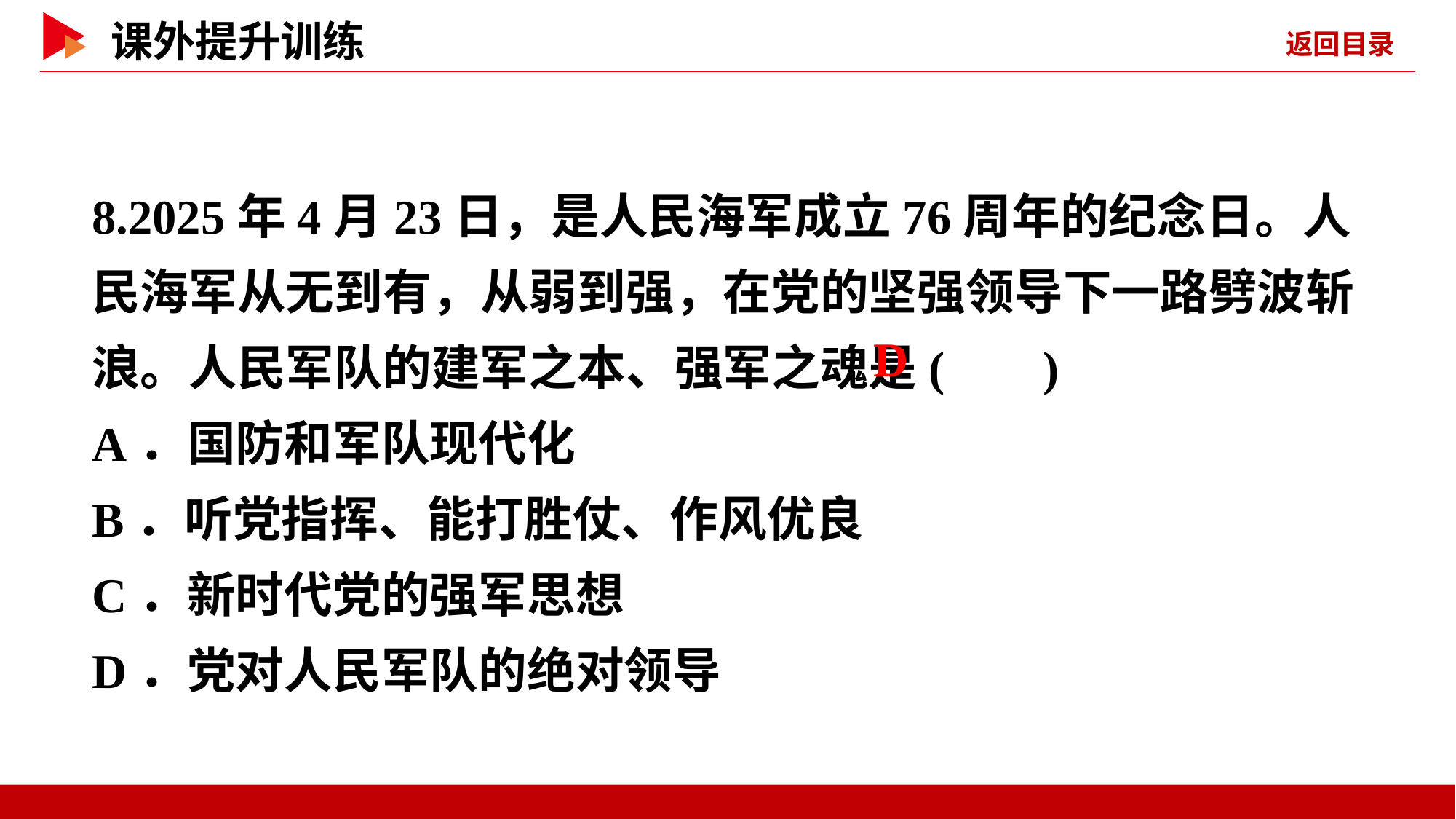

8.2025年4月23日，是人民海军成立76周年的纪念日。人民海军从无到有，从弱到强，在党的坚强领导下一路劈波斩浪。人民军队的建军之本、强军之魂是(        )
A．国防和军队现代化
B．听党指挥、能打胜仗、作风优良
C．新时代党的强军思想
D．党对人民军队的绝对领导
   D